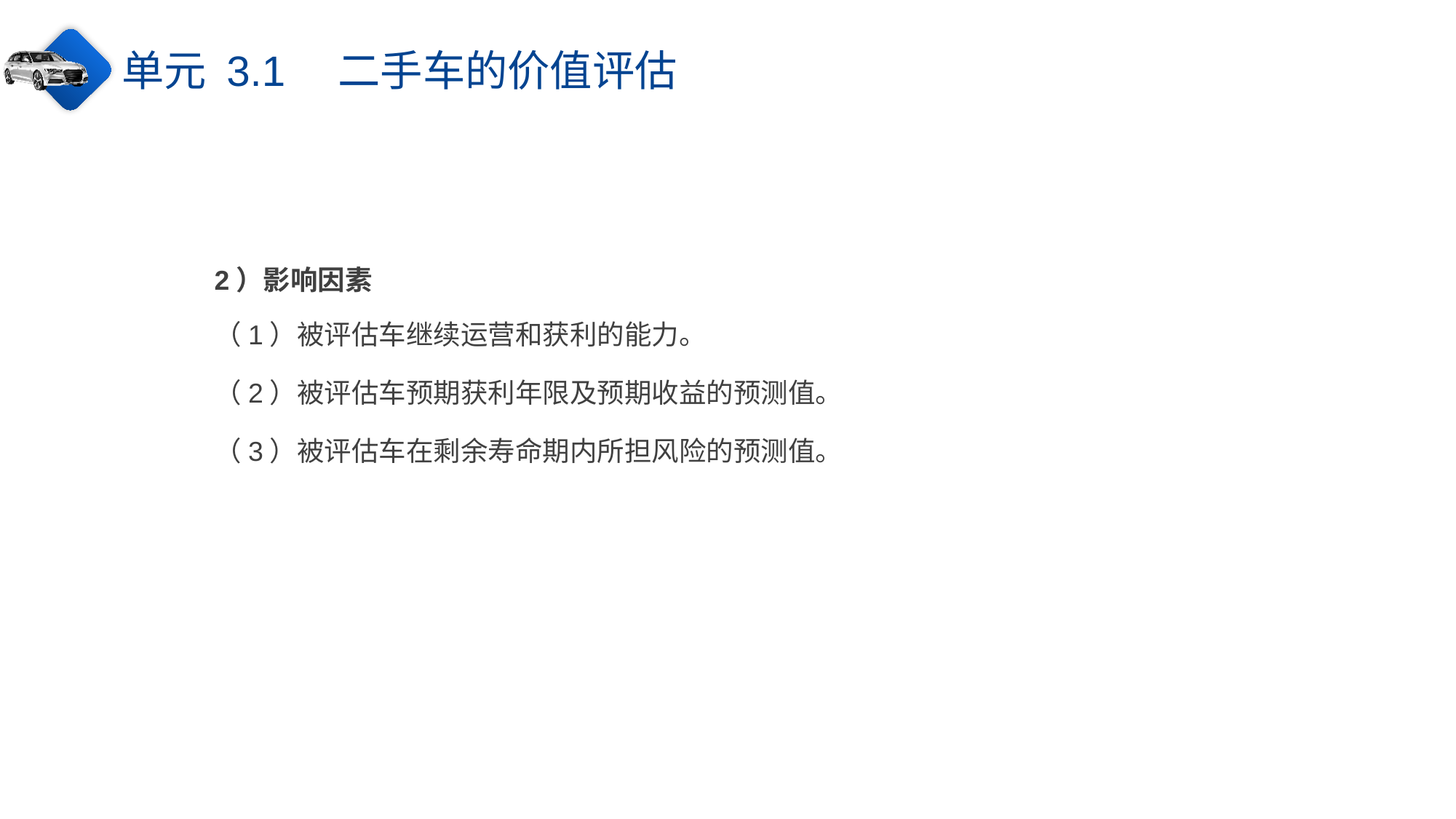

单元 3.1　二手车的价值评估
2）影响因素
（1）被评估车继续运营和获利的能力。
（2）被评估车预期获利年限及预期收益的预测值。
（3）被评估车在剩余寿命期内所担风险的预测值。